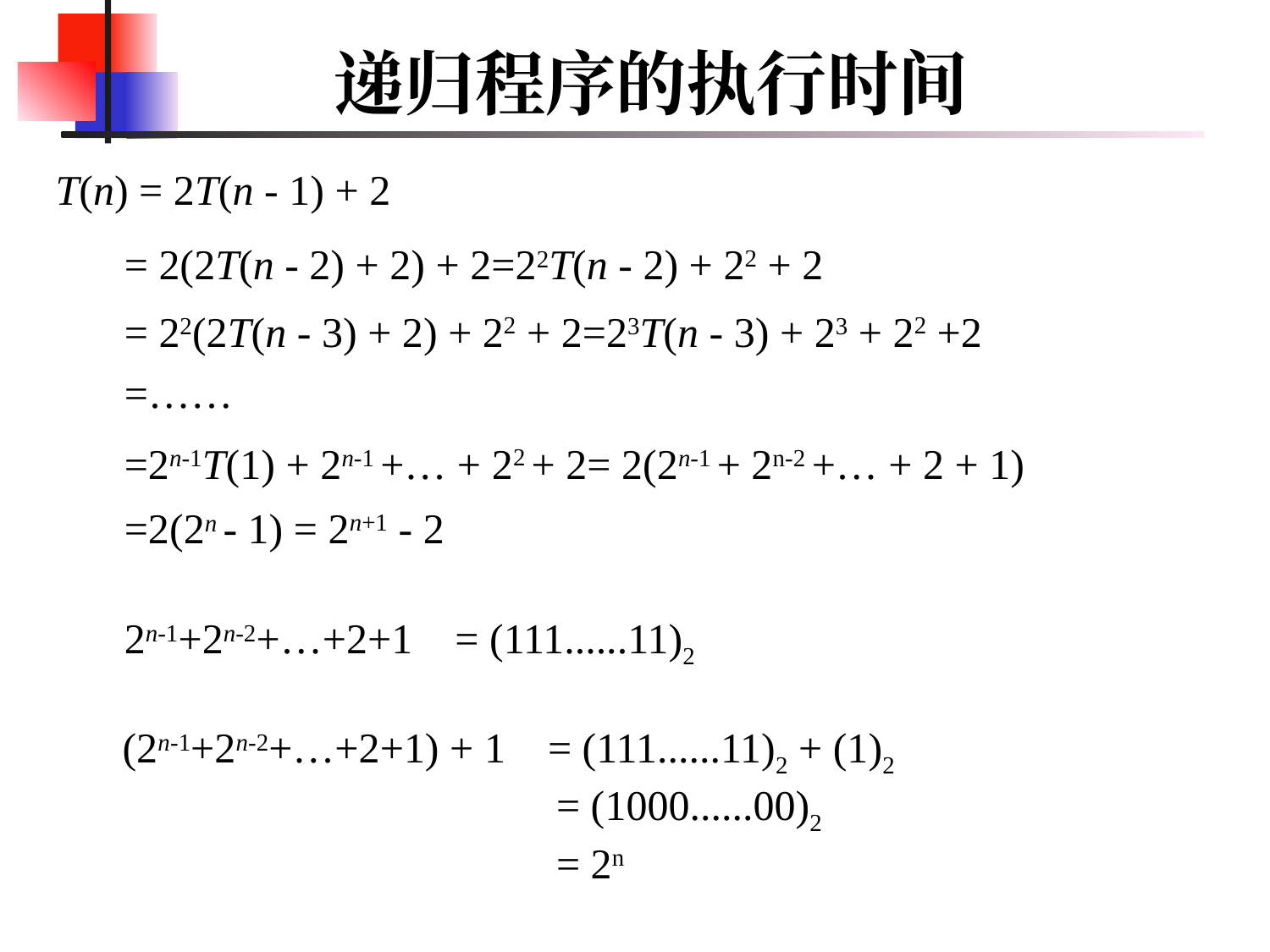

# 递归程序的执行时间
T(n) = 2T(n - 1) + 2
= 2(2T(n - 2) + 2) + 2=22T(n - 2) + 22 + 2
= 22(2T(n - 3) + 2) + 22 + 2=23T(n - 3) + 23 + 22 +2
=……
=2n-1T(1) + 2n-1 +… + 22 + 2= 2(2n-1 + 2n-2 +… + 2 + 1)
=2(2n - 1) = 2n+1 - 2
2n-1+2n-2+…+2+1    = (111......11)2
(2n-1+2n-2+…+2+1) + 1    = (111......11)2 + (1)2
                                         = (1000......00)2
                                         = 2n